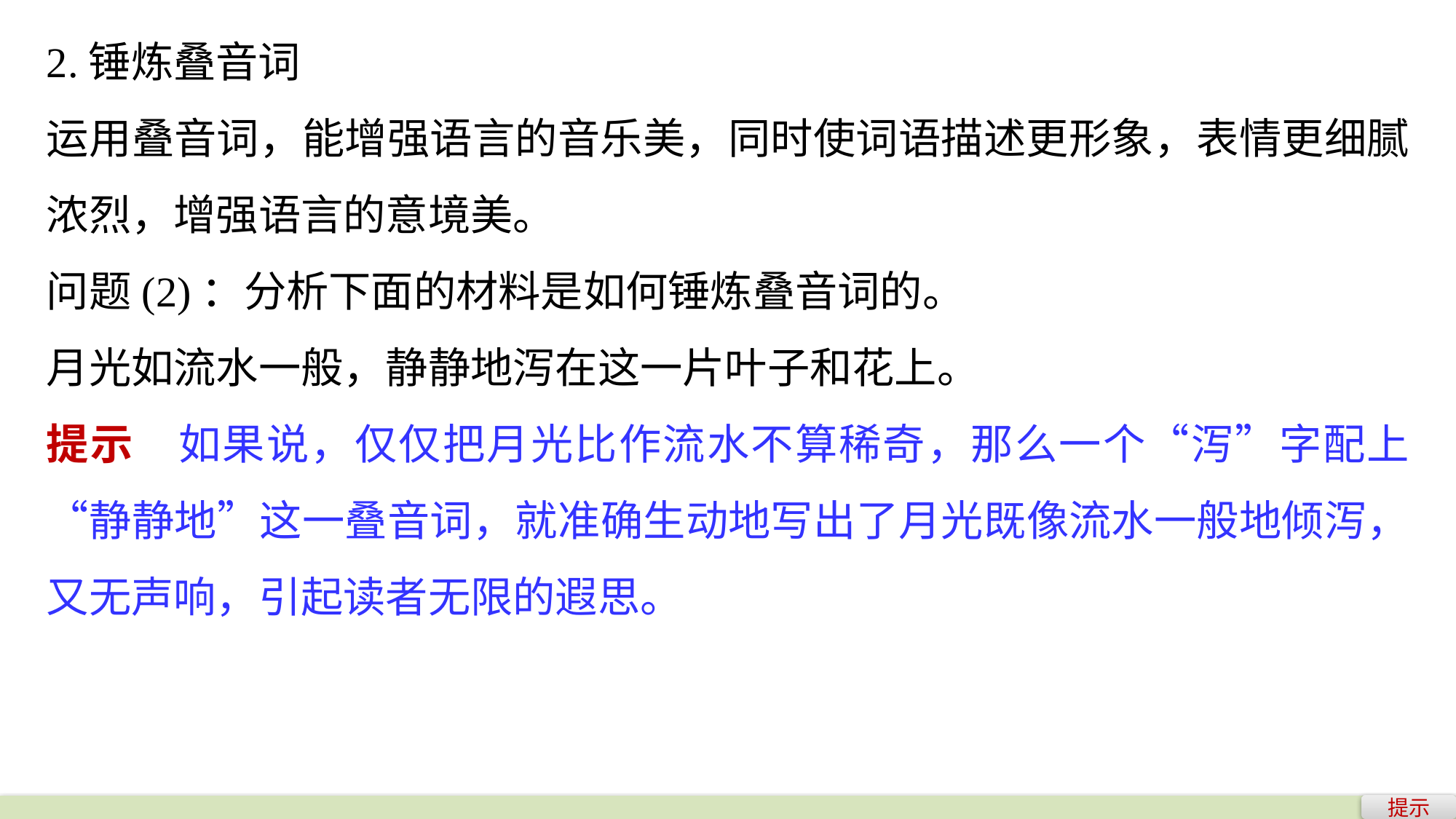

2.锤炼叠音词
运用叠音词，能增强语言的音乐美，同时使词语描述更形象，表情更细腻浓烈，增强语言的意境美。
问题(2)：分析下面的材料是如何锤炼叠音词的。
月光如流水一般，静静地泻在这一片叶子和花上。
提示　如果说，仅仅把月光比作流水不算稀奇，那么一个“泻”字配上“静静地”这一叠音词，就准确生动地写出了月光既像流水一般地倾泻，又无声响，引起读者无限的遐思。
提示